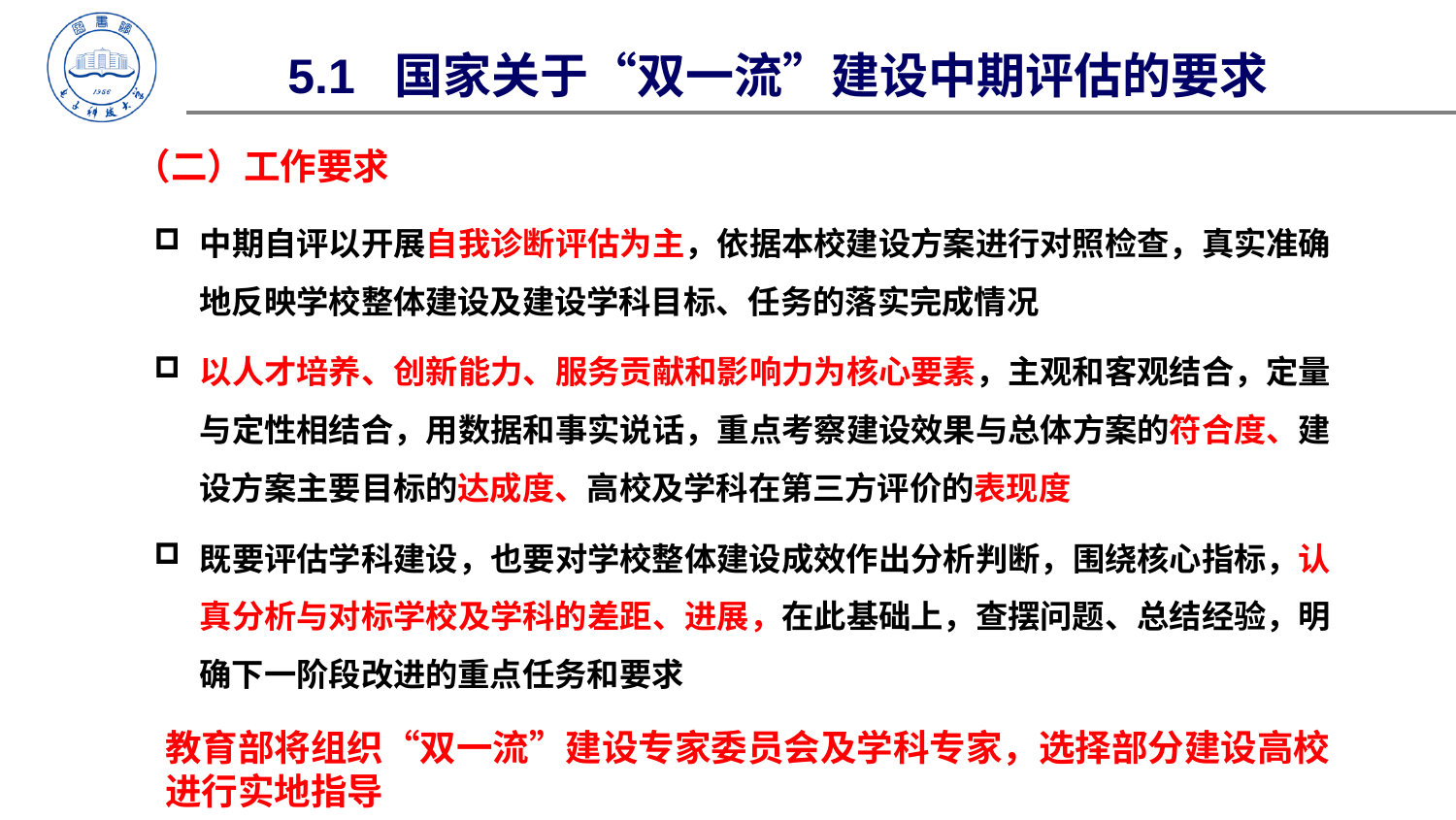

5.1  国家关于“双一流”建设中期评估的要求

（二）工作要求
中期自评以开展自我诊断评估为主，依据本校建设方案进行对照检查，真实准确地反映学校整体建设及建设学科目标、任务的落实完成情况
以人才培养、创新能力、服务贡献和影响力为核心要素，主观和客观结合，定量与定性相结合，用数据和事实说话，重点考察建设效果与总体方案的符合度、建设方案主要目标的达成度、高校及学科在第三方评价的表现度
既要评估学科建设，也要对学校整体建设成效作出分析判断，围绕核心指标，认真分析与对标学校及学科的差距、进展，在此基础上，查摆问题、总结经验，明确下一阶段改进的重点任务和要求
教育部将组织“双一流”建设专家委员会及学科专家，选择部分建设高校进行实地指导